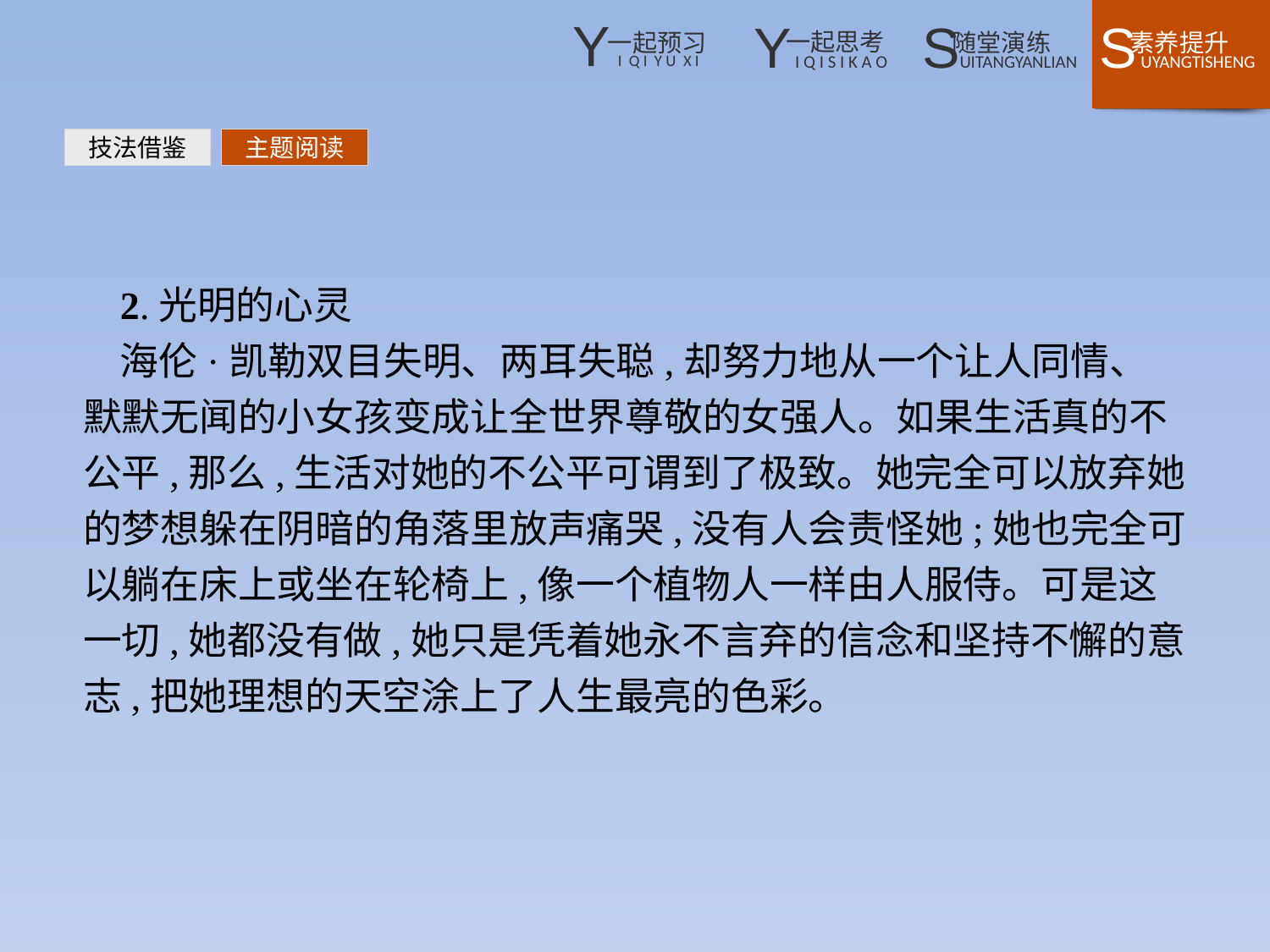

技法借鉴
主题阅读
2.光明的心灵
海伦·凯勒双目失明、两耳失聪,却努力地从一个让人同情、默默无闻的小女孩变成让全世界尊敬的女强人。如果生活真的不公平,那么,生活对她的不公平可谓到了极致。她完全可以放弃她的梦想躲在阴暗的角落里放声痛哭,没有人会责怪她;她也完全可以躺在床上或坐在轮椅上,像一个植物人一样由人服侍。可是这一切,她都没有做,她只是凭着她永不言弃的信念和坚持不懈的意志,把她理想的天空涂上了人生最亮的色彩。